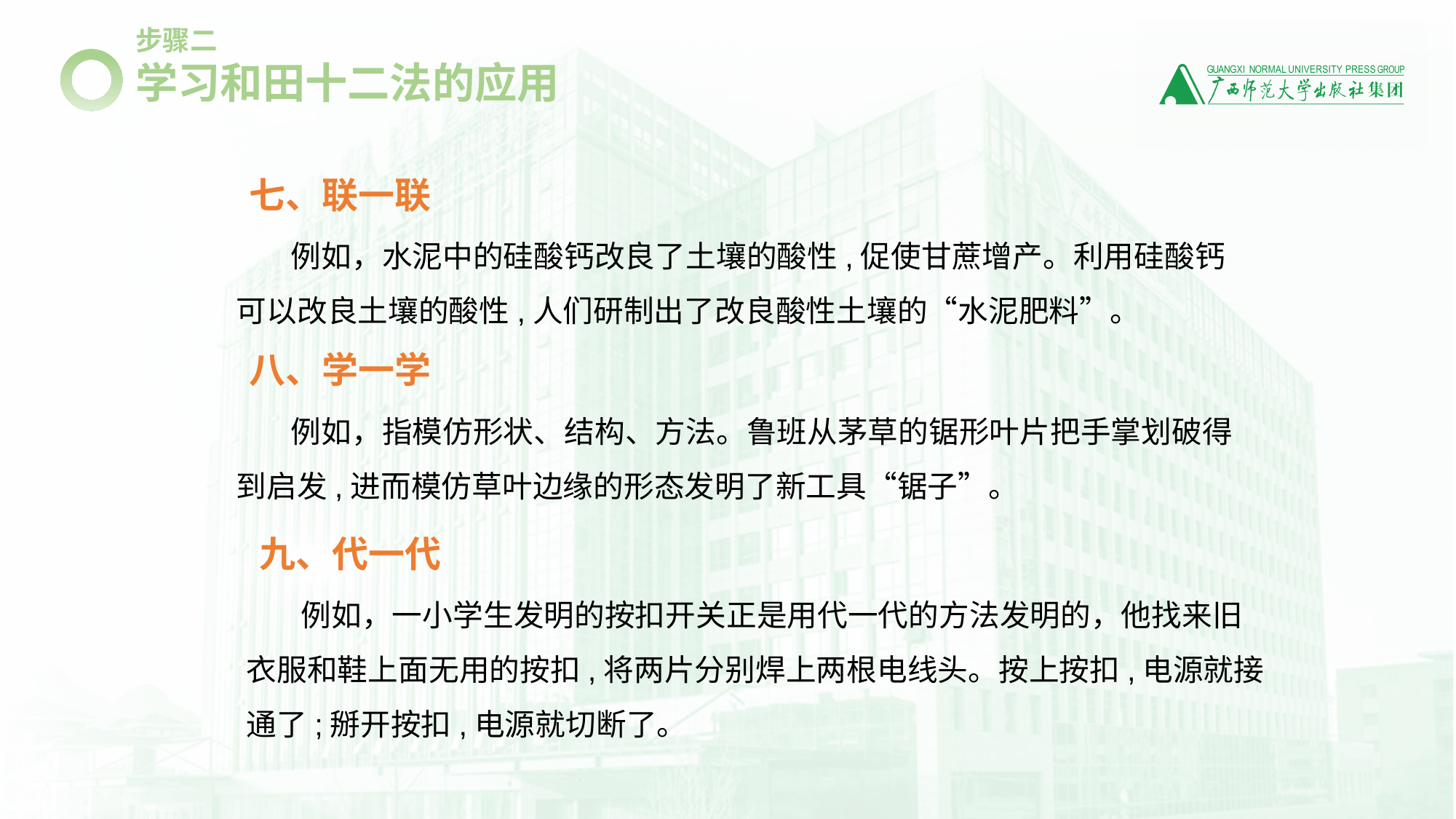

步骤二
学习和田十二法的应用

七、联一联

例如，水泥中的硅酸钙改良了土壤的酸性,促使甘蔗增产。利用硅酸钙可以改良土壤的酸性,人们研制出了改良酸性土壤的“水泥肥料”。
八、学一学

例如，指模仿形状、结构、方法。鲁班从茅草的锯形叶片把手掌划破得到启发,进而模仿草叶边缘的形态发明了新工具“锯子”。
九、代一代

例如，一小学生发明的按扣开关正是用代一代的方法发明的，他找来旧衣服和鞋上面无用的按扣,将两片分别焊上两根电线头。按上按扣,电源就接通了;掰开按扣,电源就切断了。